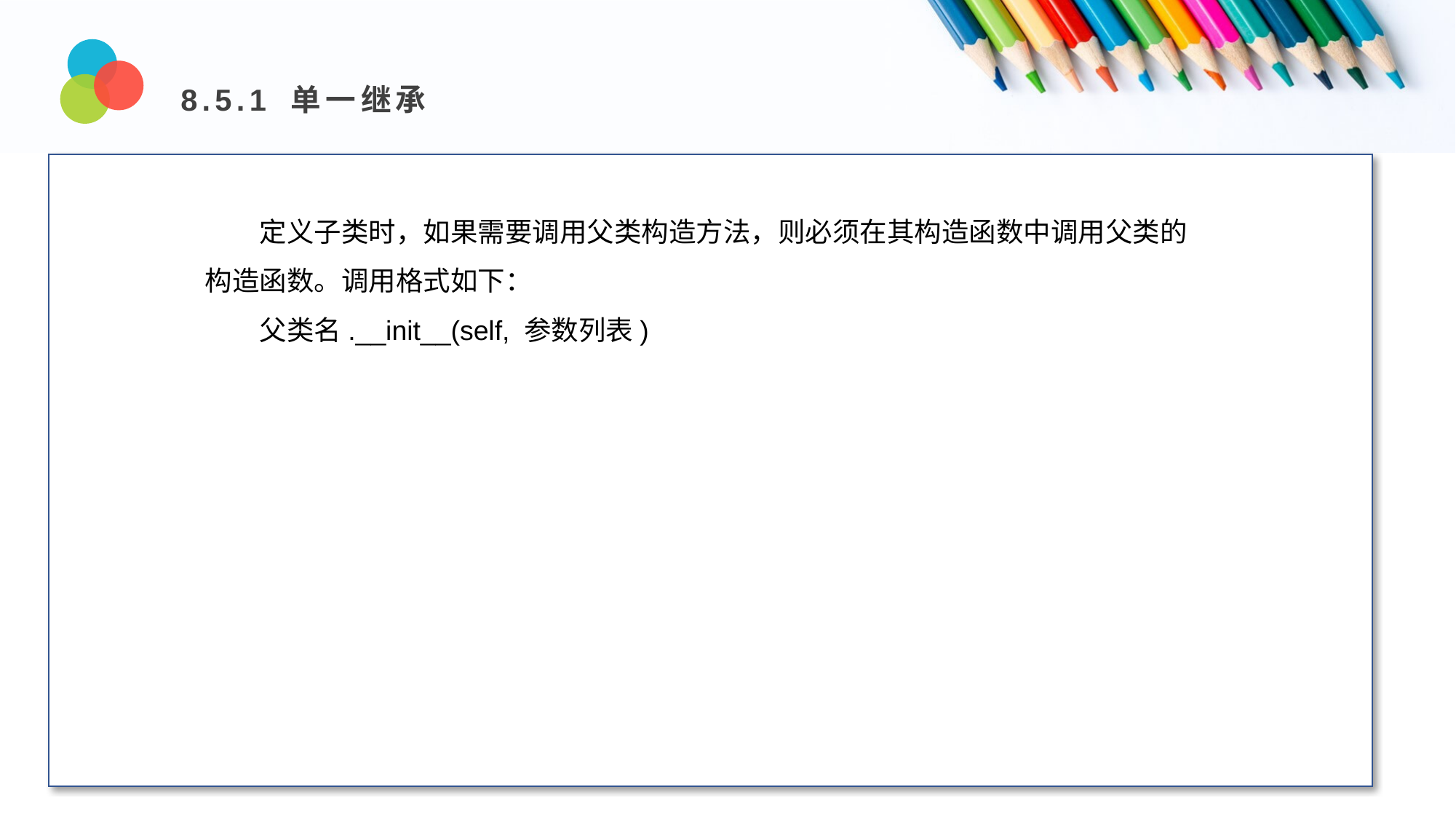

8.5.1 单一继承
Design and Production
定义子类时，如果需要调用父类构造方法，则必须在其构造函数中调用父类的构造函数。调用格式如下：
父类名.__init__(self, 参数列表)